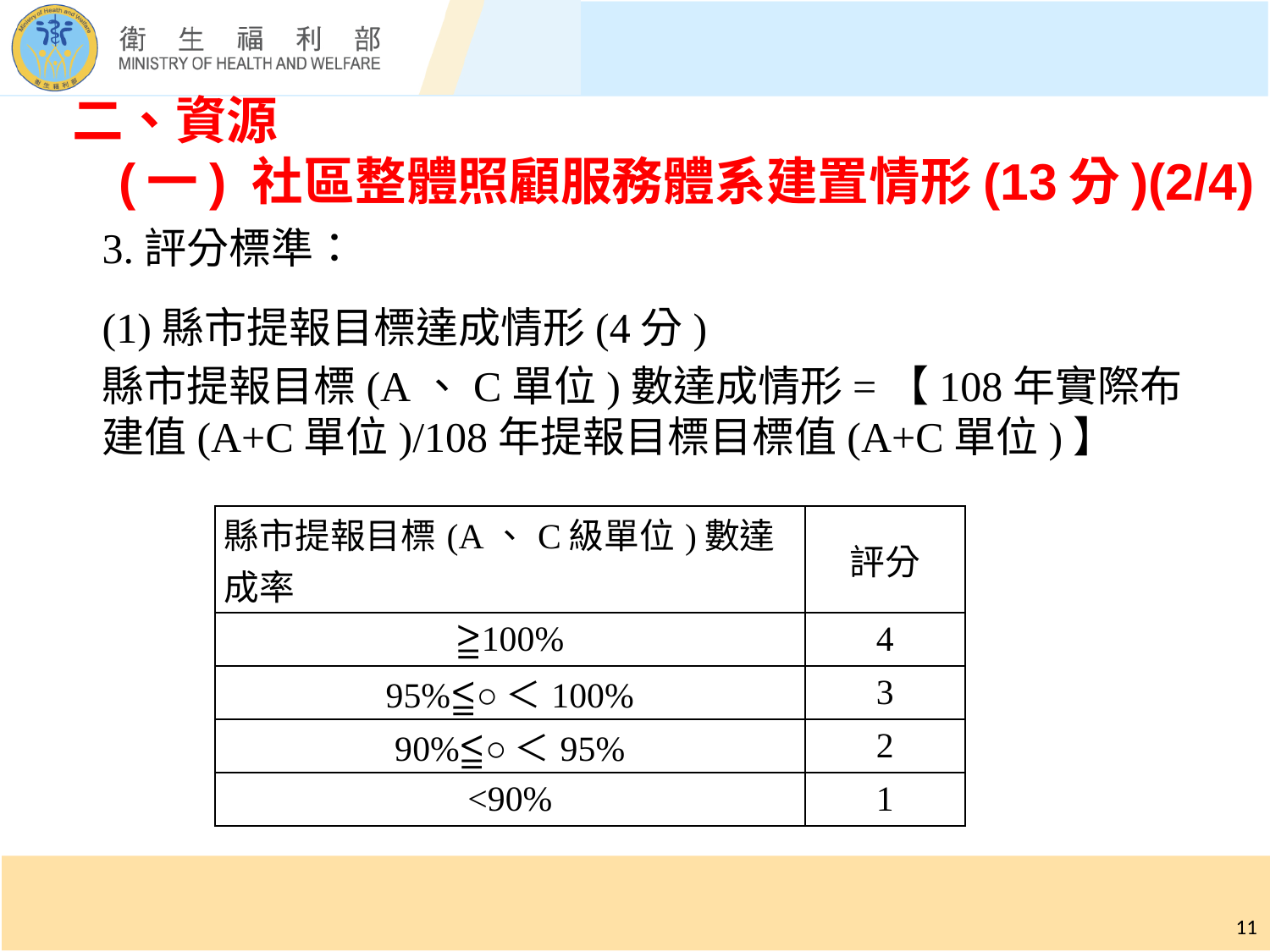

# 二、資源 (一) 社區整體照顧服務體系建置情形(13分)(2/4)
3.評分標準：
(1)縣市提報目標達成情形(4分)
縣市提報目標(A、C單位)數達成情形=【108年實際布建值(A+C單位)/108年提報目標目標值(A+C單位)】

| 縣市提報目標(A、C級單位)數達成率 | 評分 |
| --- | --- |
| ≧100% | 4 |
| 95%≦○＜100% | 3 |
| 90%≦○＜95% | 2 |
| <90% | 1 |
11